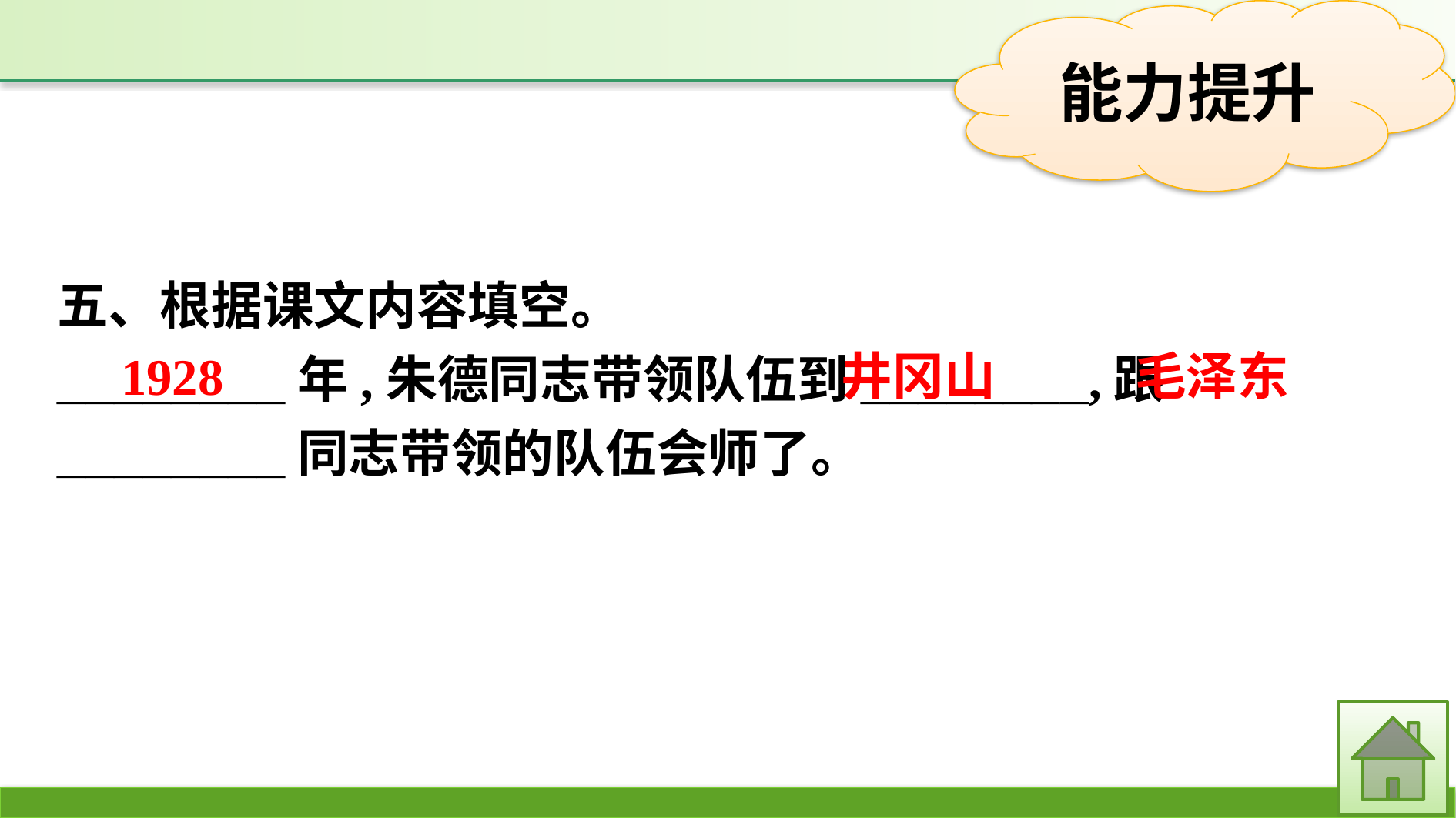

五、根据课文内容填空。
________年,朱德同志带领队伍到________,跟________同志带领的队伍会师了。
毛泽东
1928
井冈山